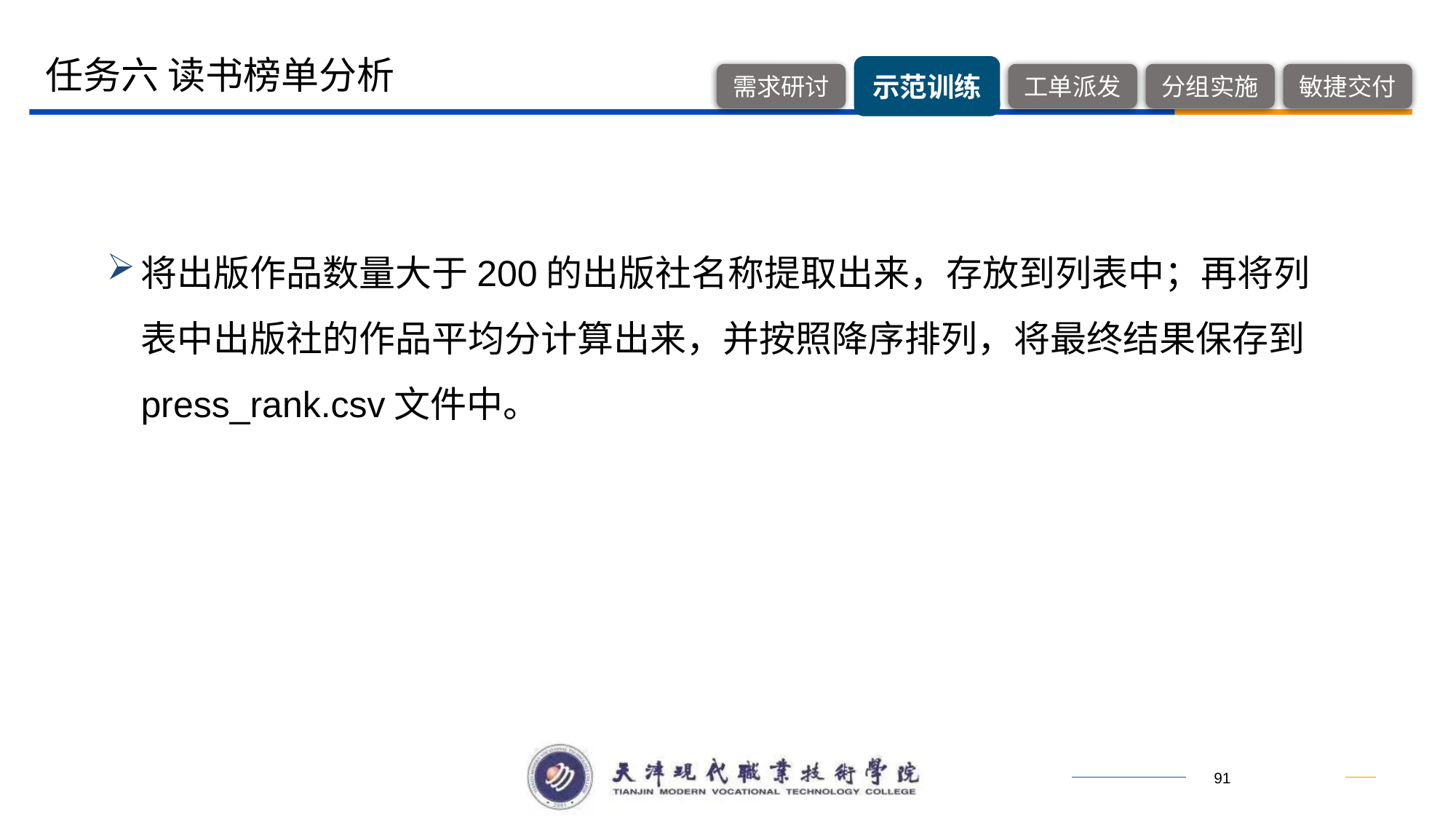

任务六 读书榜单分析

将出版作品数量大于200的出版社名称提取出来，存放到列表中；再将列表中出版社的作品平均分计算出来，并按照降序排列，将最终结果保存到press_rank.csv文件中。